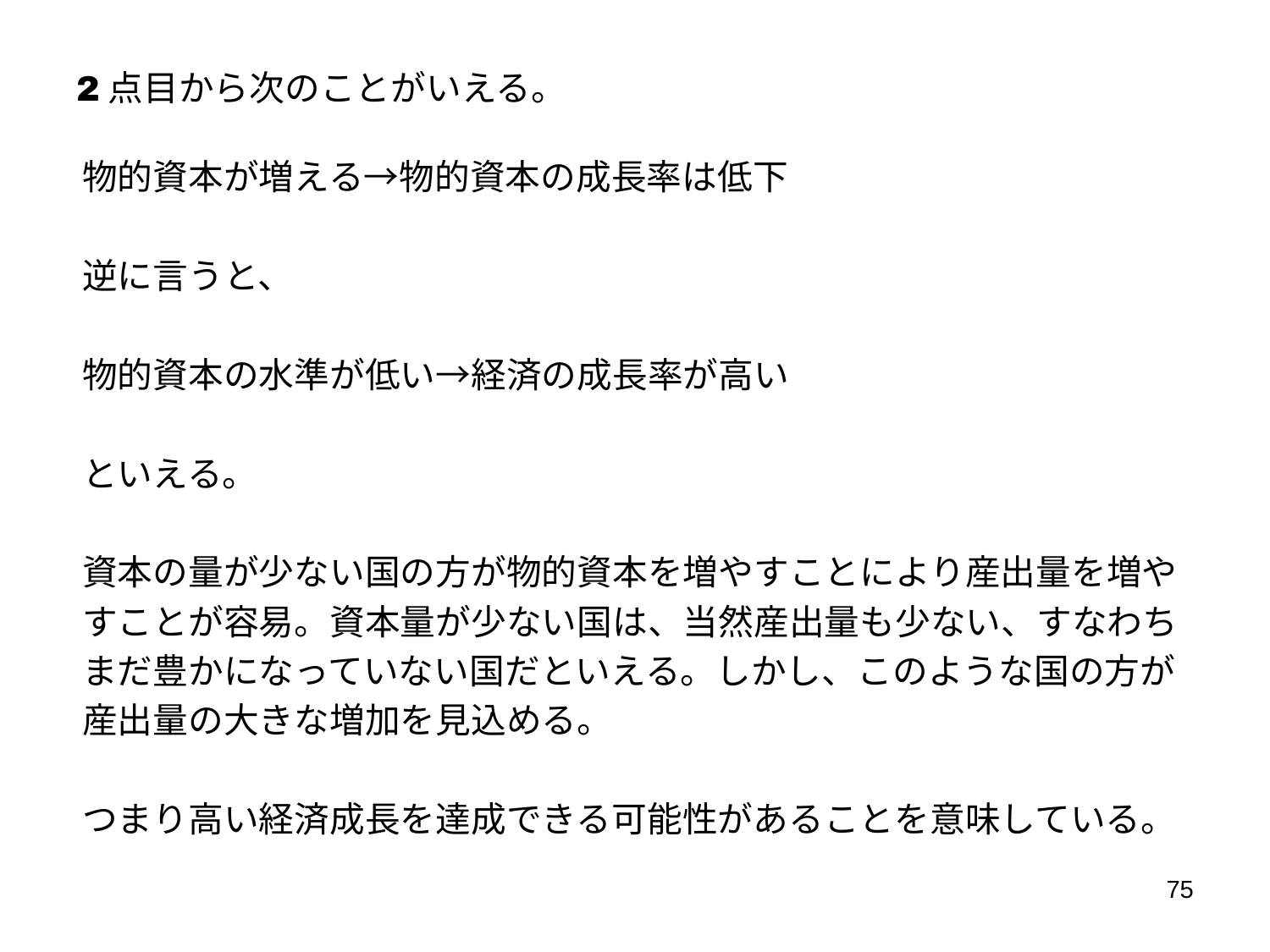

# 2点目から次のことがいえる。
物的資本が増える→物的資本の成長率は低下

逆に言うと、

物的資本の水準が低い→経済の成長率が高い

といえる。

資本の量が少ない国の方が物的資本を増やすことにより産出量を増や
すことが容易。資本量が少ない国は、当然産出量も少ない、すなわち
まだ豊かになっていない国だといえる。しかし、このような国の方が
産出量の大きな増加を見込める。

つまり高い経済成長を達成できる可能性があることを意味している。
75